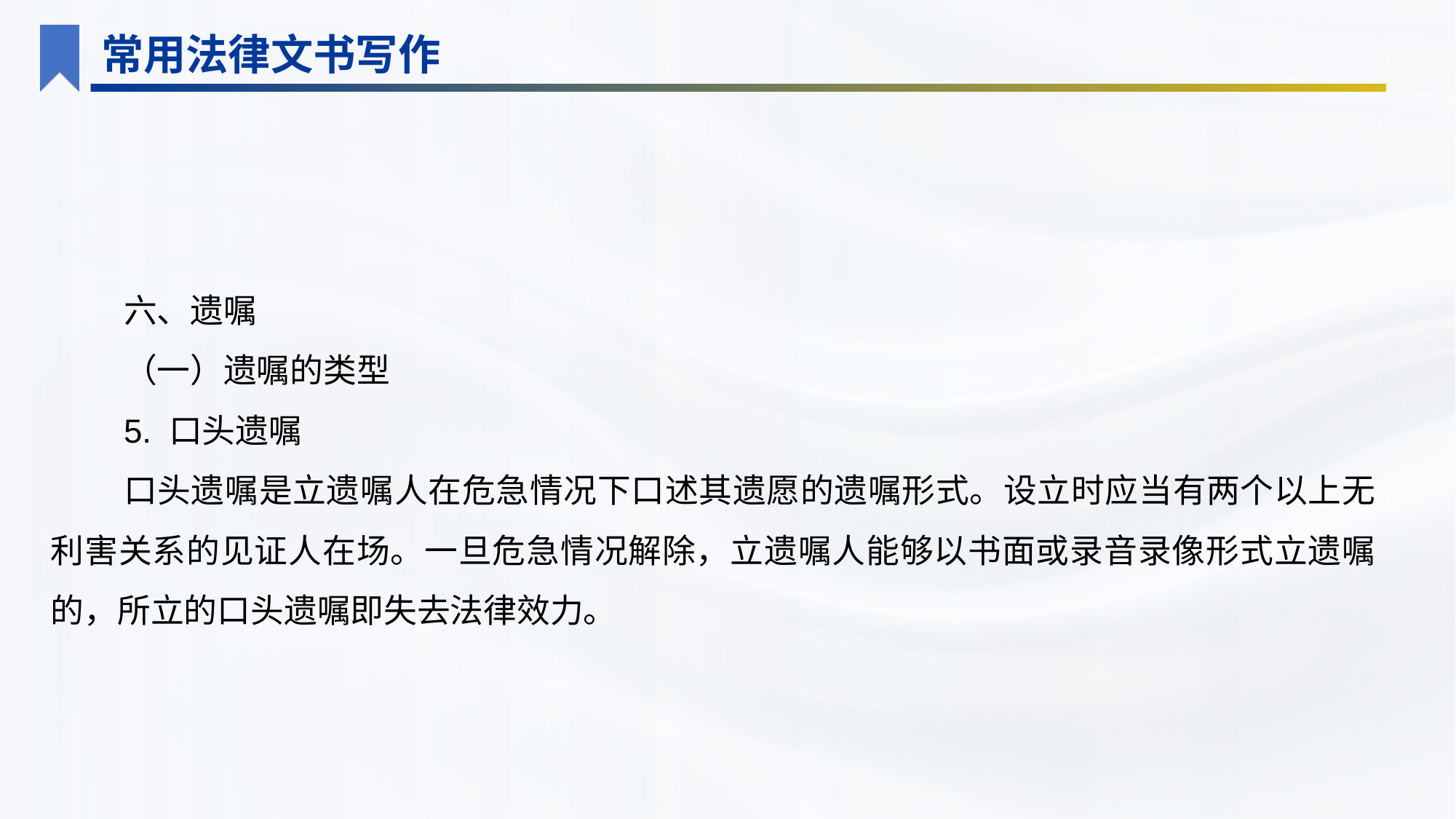

常用法律文书写作
六、遗嘱
（一）遗嘱的类型
5. 口头遗嘱
口头遗嘱是立遗嘱人在危急情况下口述其遗愿的遗嘱形式。设立时应当有两个以上无利害关系的见证人在场。一旦危急情况解除，立遗嘱人能够以书面或录音录像形式立遗嘱的，所立的口头遗嘱即失去法律效力。